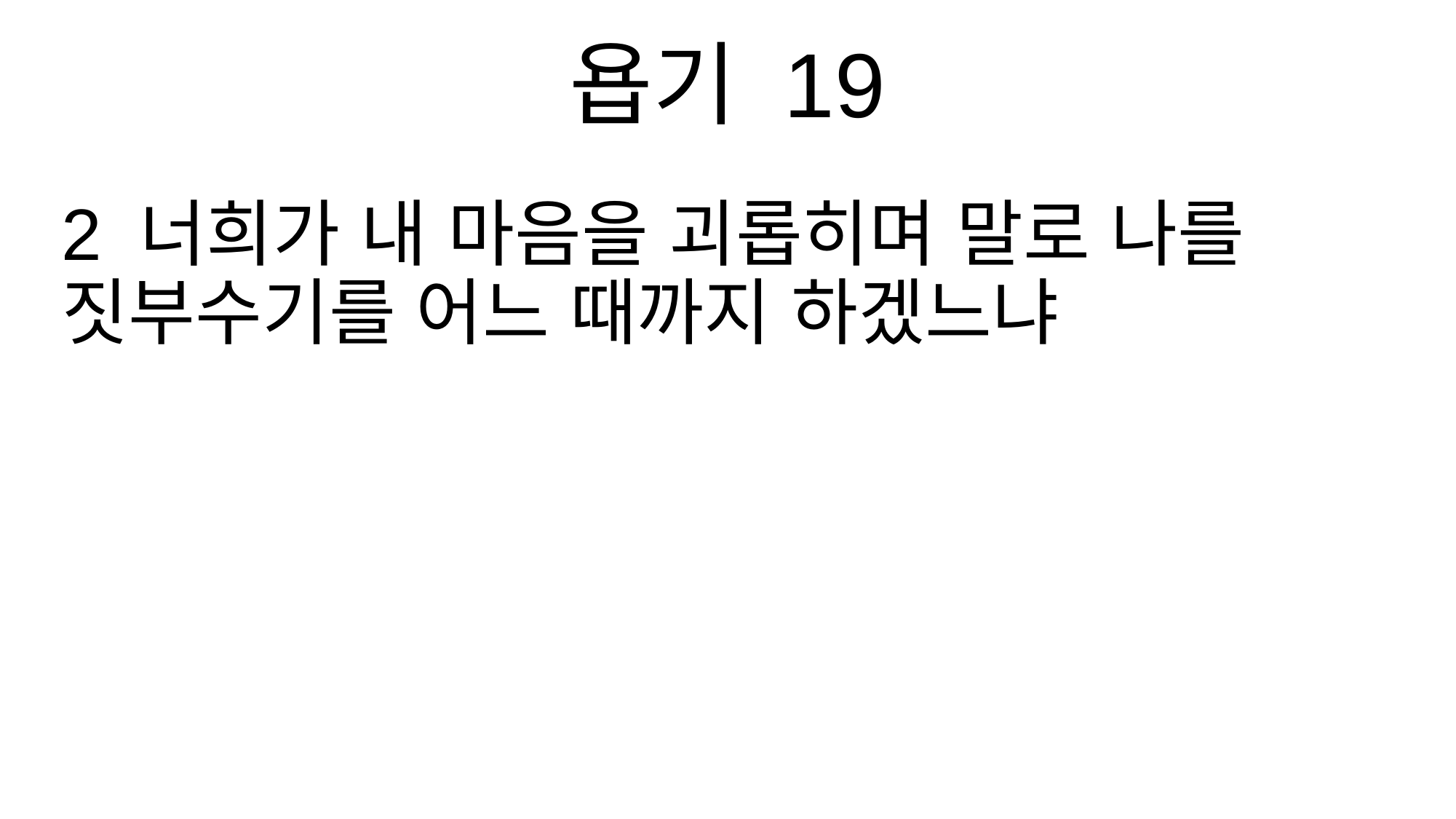

욥기 19
2 너희가 내 마음을 괴롭히며 말로 나를 짓부수기를 어느 때까지 하겠느냐